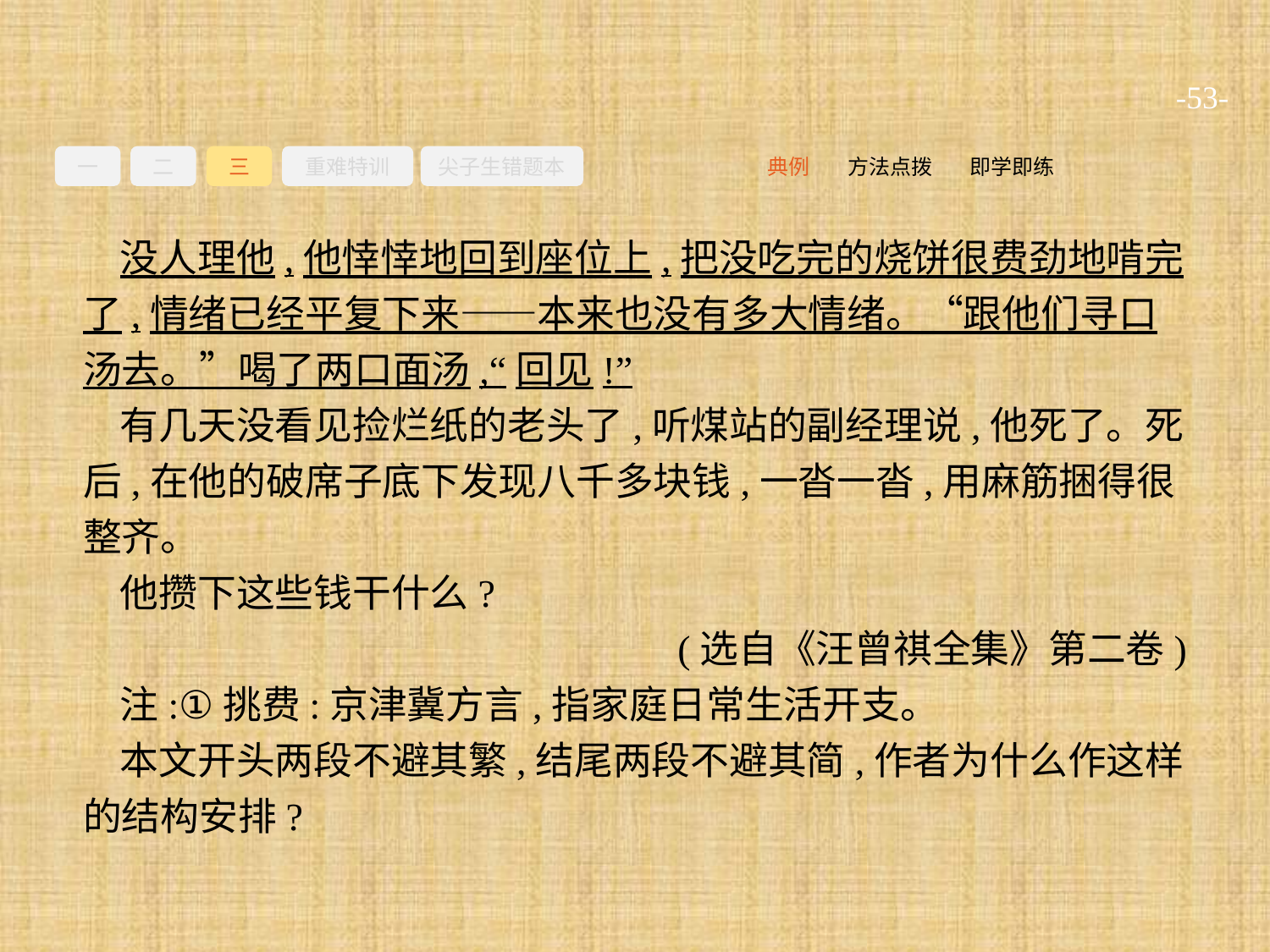

-53-
一
二
三
重难特训
尖子生错题本
即学即练
方法点拨
典例
没人理他,他悻悻地回到座位上,把没吃完的烧饼很费劲地啃完了,情绪已经平复下来——本来也没有多大情绪。“跟他们寻口汤去。”喝了两口面汤,“回见!”
有几天没看见捡烂纸的老头了,听煤站的副经理说,他死了。死后,在他的破席子底下发现八千多块钱,一沓一沓,用麻筋捆得很整齐。
他攒下这些钱干什么?
(选自《汪曾祺全集》第二卷)
注:①挑费:京津冀方言,指家庭日常生活开支。
本文开头两段不避其繁,结尾两段不避其简,作者为什么作这样的结构安排?